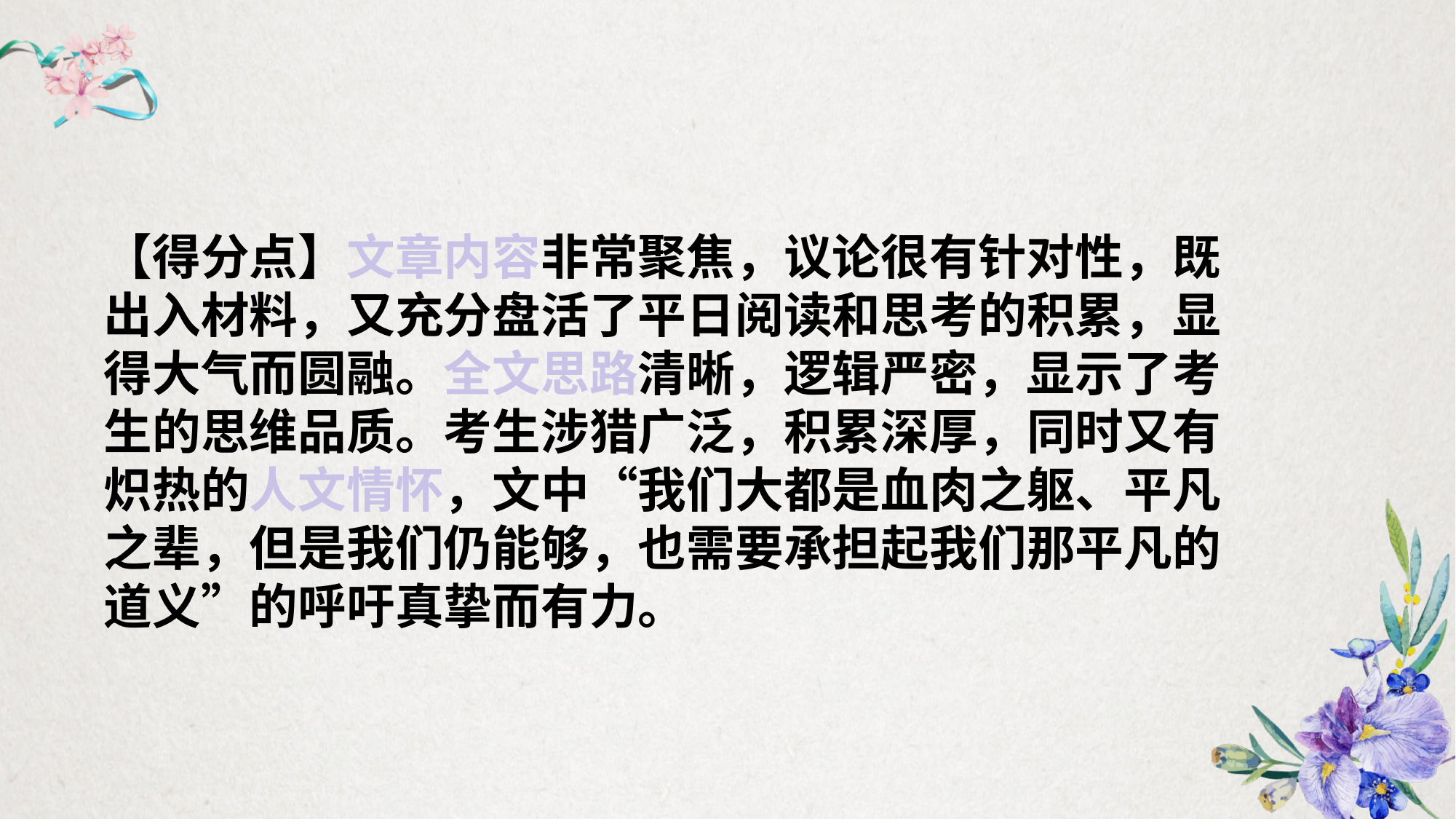

#
【得分点】文章内容非常聚焦，议论很有针对性，既出入材料，又充分盘活了平日阅读和思考的积累，显得大气而圆融。全文思路清晰，逻辑严密，显示了考生的思维品质。考生涉猎广泛，积累深厚，同时又有炽热的人文情怀，文中“我们大都是血肉之躯、平凡之辈，但是我们仍能够，也需要承担起我们那平凡的道义”的呼吁真挚而有力。